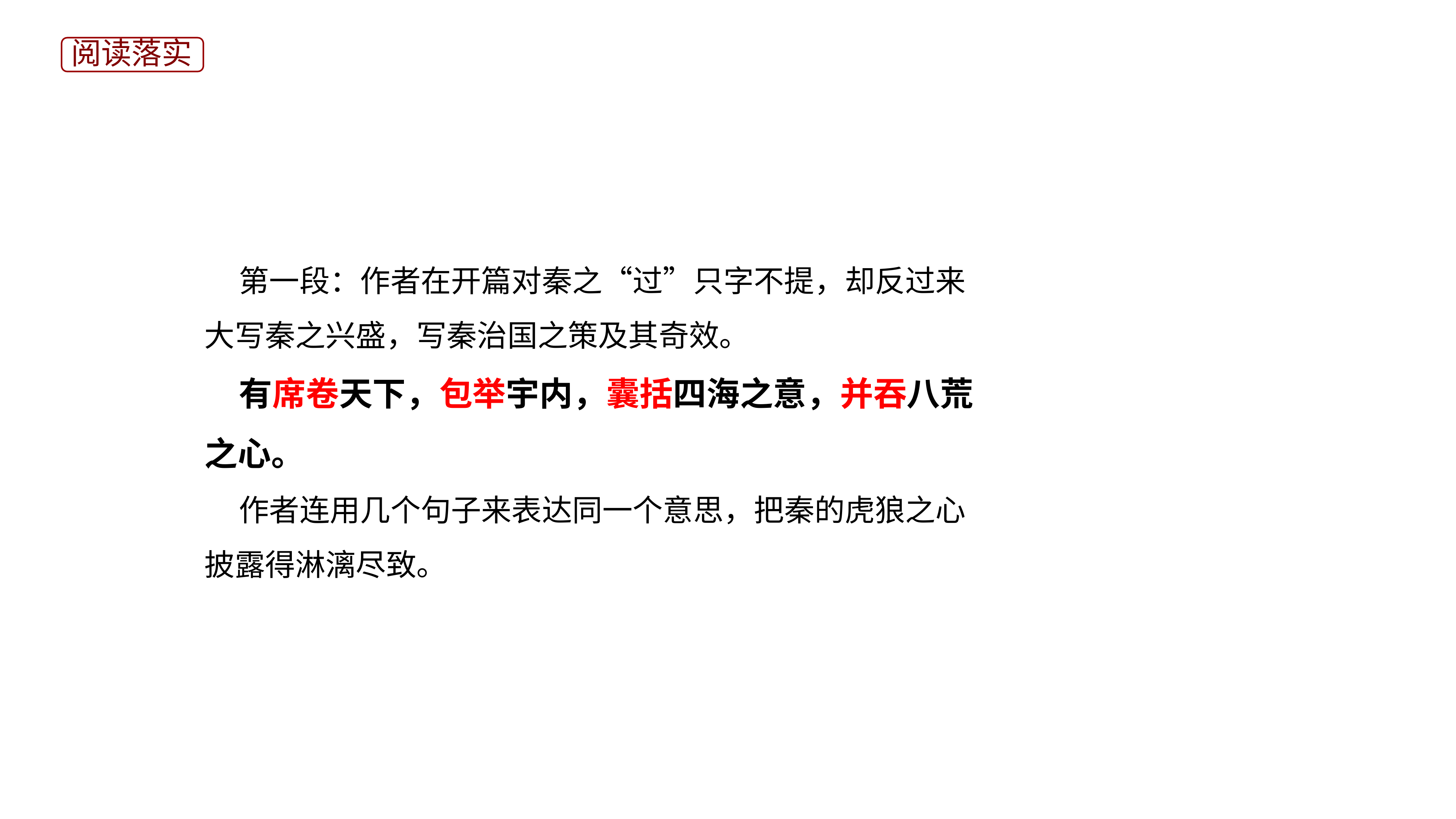

阅读落实

    第一段：作者在开篇对秦之“过”只字不提，却反过来大写秦之兴盛，写秦治国之策及其奇效。
    有席卷天下，包举宇内，囊括四海之意，并吞八荒之心。
    作者连用几个句子来表达同一个意思，把秦的虎狼之心披露得淋漓尽致。
学科网原创